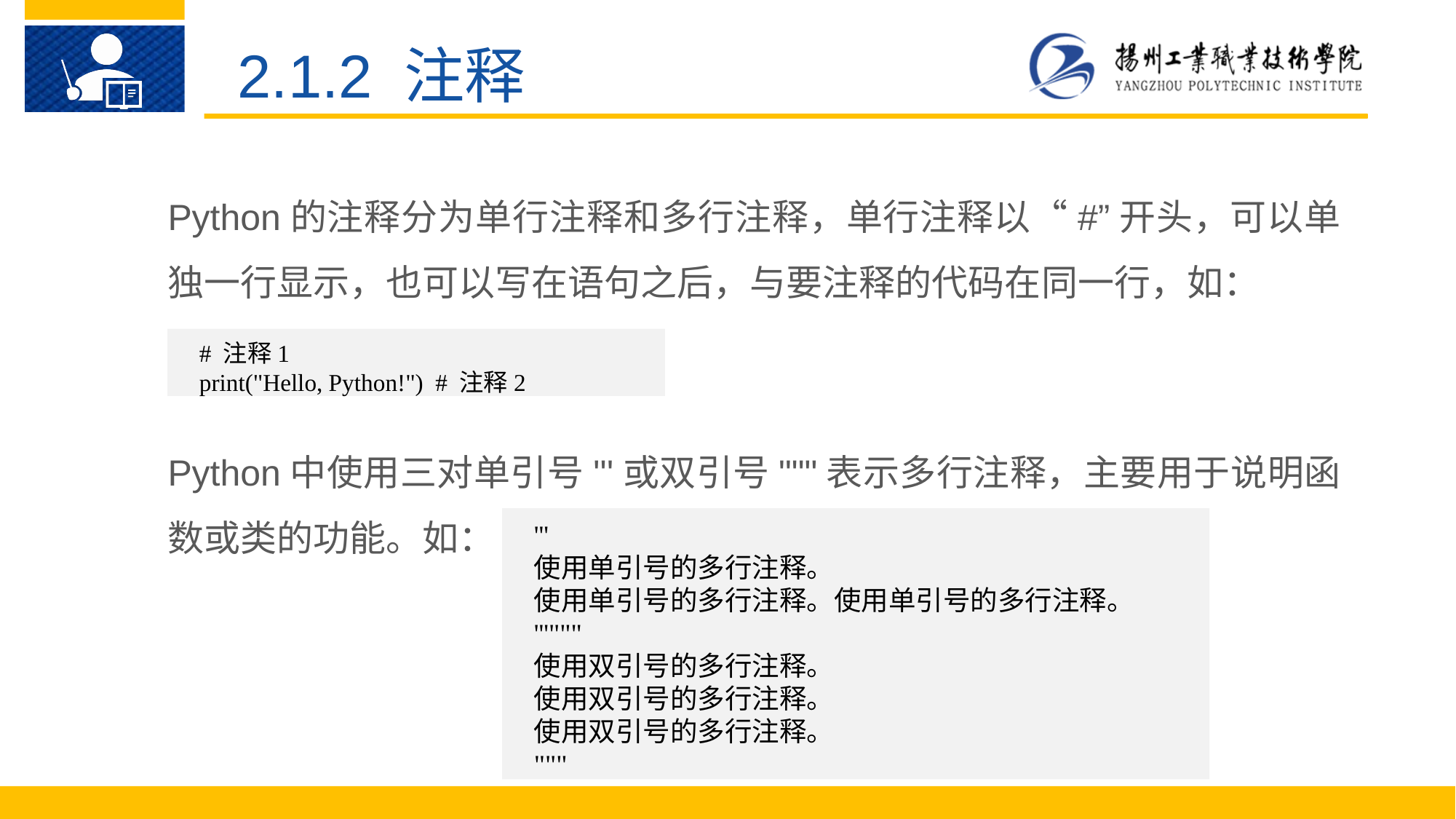

2.1.2 注释
Python的注释分为单行注释和多行注释，单行注释以“#”开头，可以单独一行显示，也可以写在语句之后，与要注释的代码在同一行，如：
# 注释1 print("Hello, Python!")  # 注释2
Python中使用三对单引号'''或双引号"""表示多行注释，主要用于说明函数或类的功能。如：
'''
使用单引号的多行注释。
使用单引号的多行注释。使用单引号的多行注释。
'''"""
使用双引号的多行注释。
使用双引号的多行注释。
使用双引号的多行注释。
"""